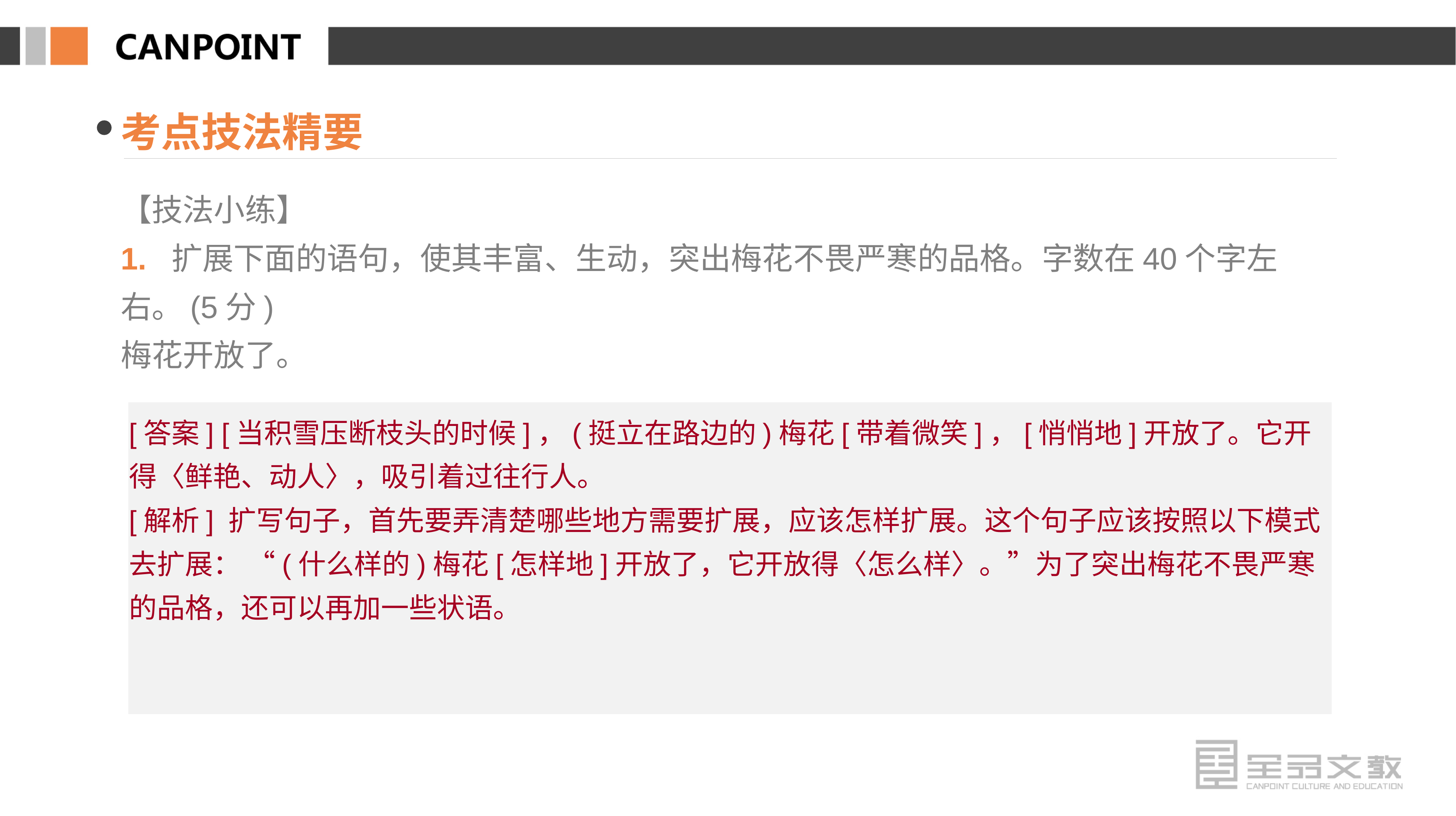

考点技法精要

【技法小练】
1.  扩展下面的语句，使其丰富、生动，突出梅花不畏严寒的品格。字数在40个字左右。(5分)
梅花开放了。
[答案] [当积雪压断枝头的时候]，(挺立在路边的)梅花[带着微笑]，[悄悄地]开放了。它开得〈鲜艳、动人〉，吸引着过往行人。
[解析] 扩写句子，首先要弄清楚哪些地方需要扩展，应该怎样扩展。这个句子应该按照以下模式去扩展： “(什么样的)梅花[怎样地]开放了，它开放得〈怎么样〉。”为了突出梅花不畏严寒的品格，还可以再加一些状语。